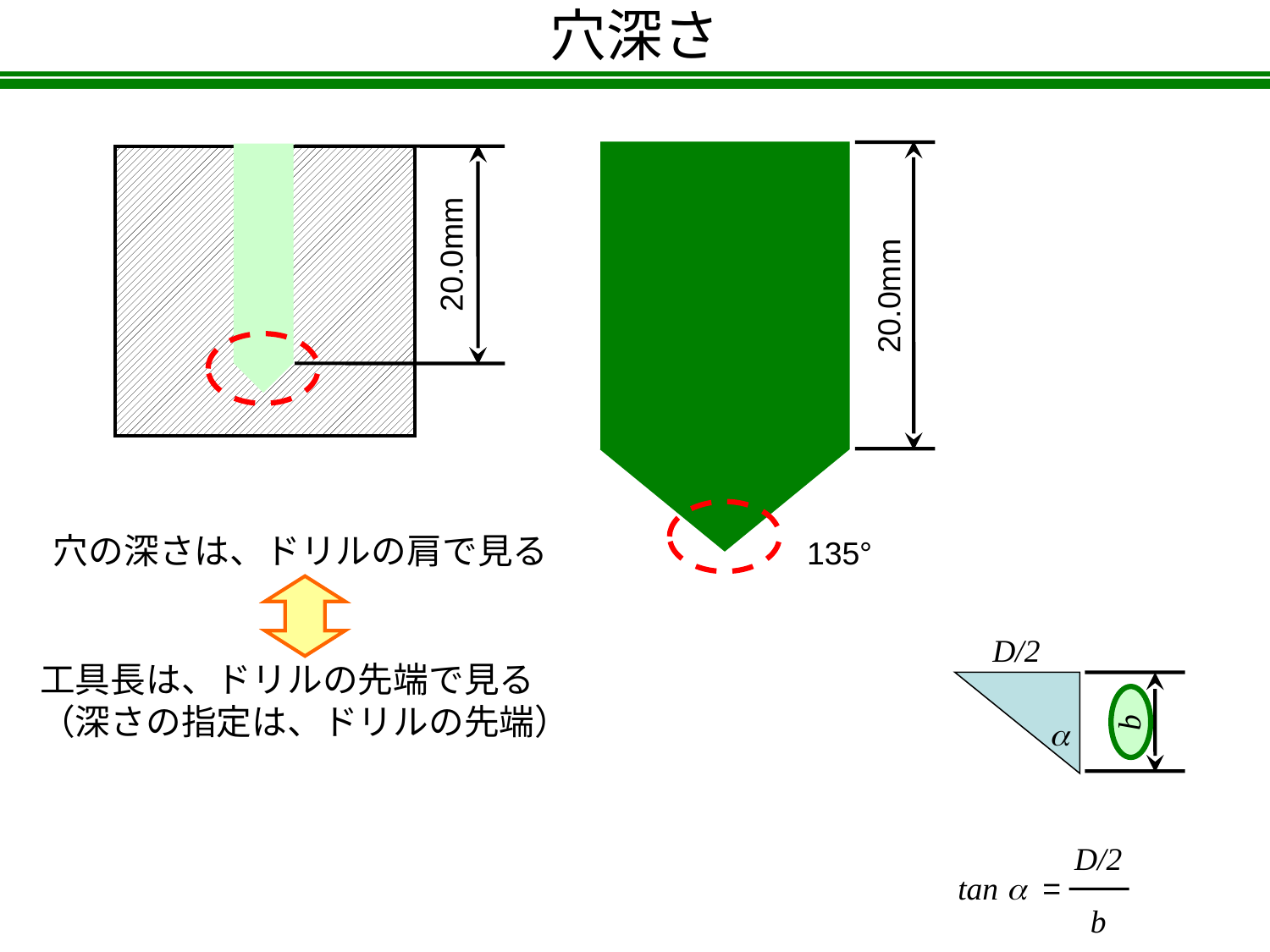

穴深さ

20.0mm
20.0mm

穴の深さは、ドリルの肩で見る
135°

D/2
工具長は、ドリルの先端で見る
（深さの指定は、ドリルの先端）

b

α

D/2
tan α =

b